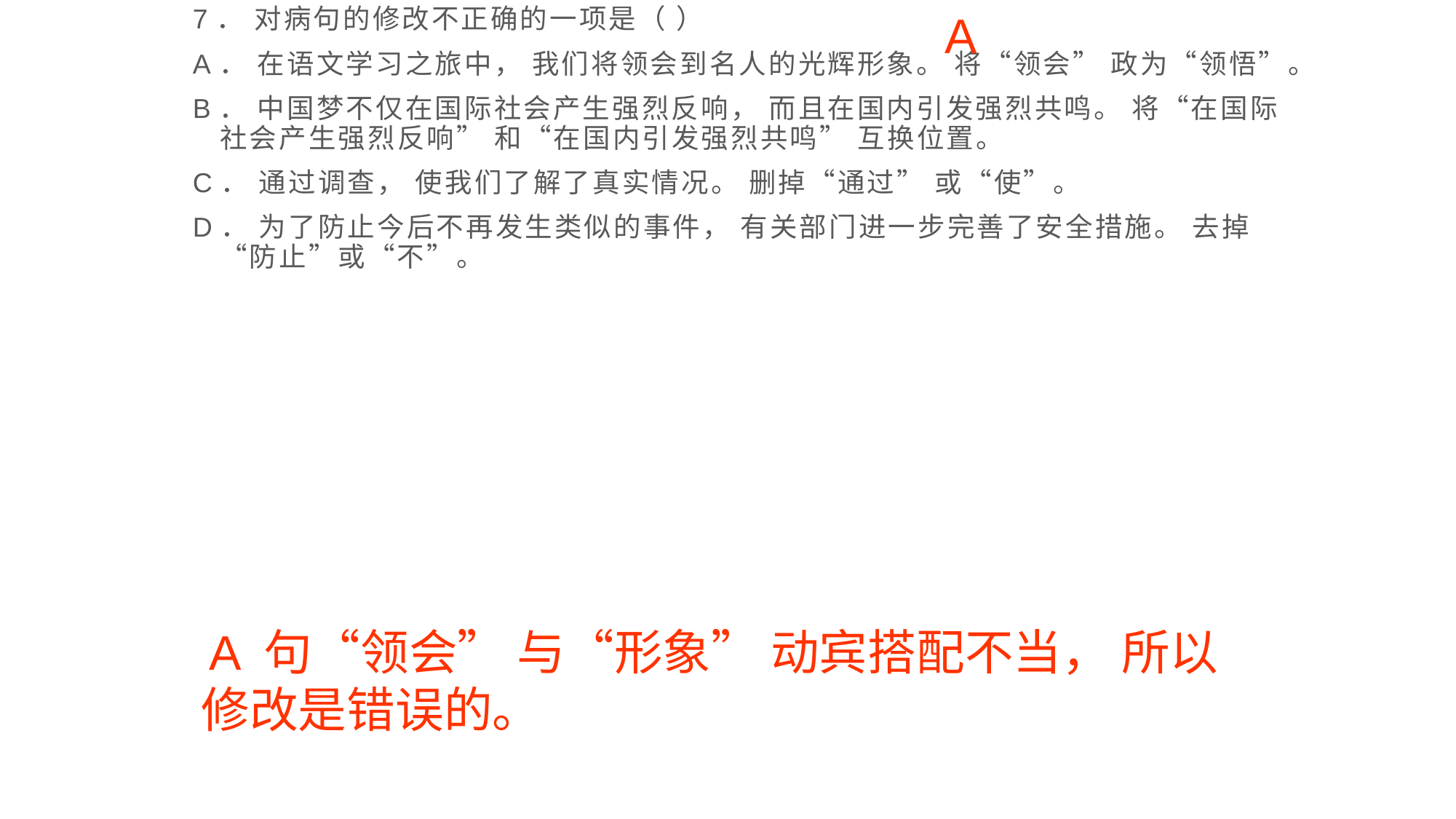

7． 对病句的修改不正确的一项是（ ）
A． 在语文学习之旅中， 我们将领会到名人的光辉形象。 将“领会” 政为“领悟”。
B． 中国梦不仅在国际社会产生强烈反响， 而且在国内引发强烈共鸣。 将“在国际社会产生强烈反响” 和“在国内引发强烈共鸣” 互换位置。
C． 通过调查， 使我们了解了真实情况。 删掉“通过” 或“使”。
D． 为了防止今后不再发生类似的事件， 有关部门进一步完善了安全措施。 去掉“防止”或“不”。
A
 A 句“领会” 与“形象” 动宾搭配不当， 所以修改是错误的。